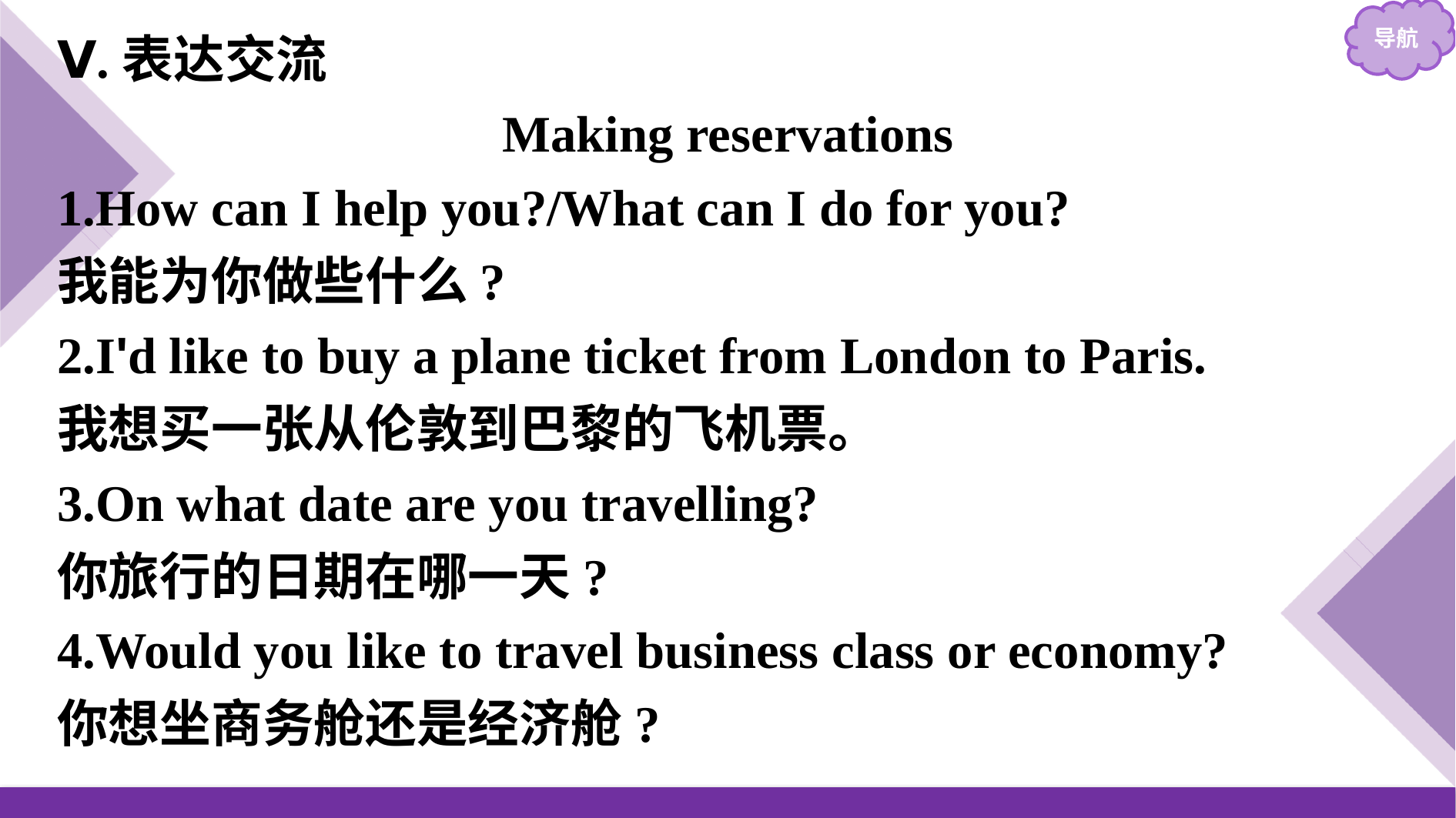

Ⅴ.表达交流
Making reservations
1.How can I help you?/What can I do for you?
我能为你做些什么?
2.I'd like to buy a plane ticket from London to Paris.
我想买一张从伦敦到巴黎的飞机票。
3.On what date are you travelling?
你旅行的日期在哪一天?
4.Would you like to travel business class or economy?
你想坐商务舱还是经济舱?